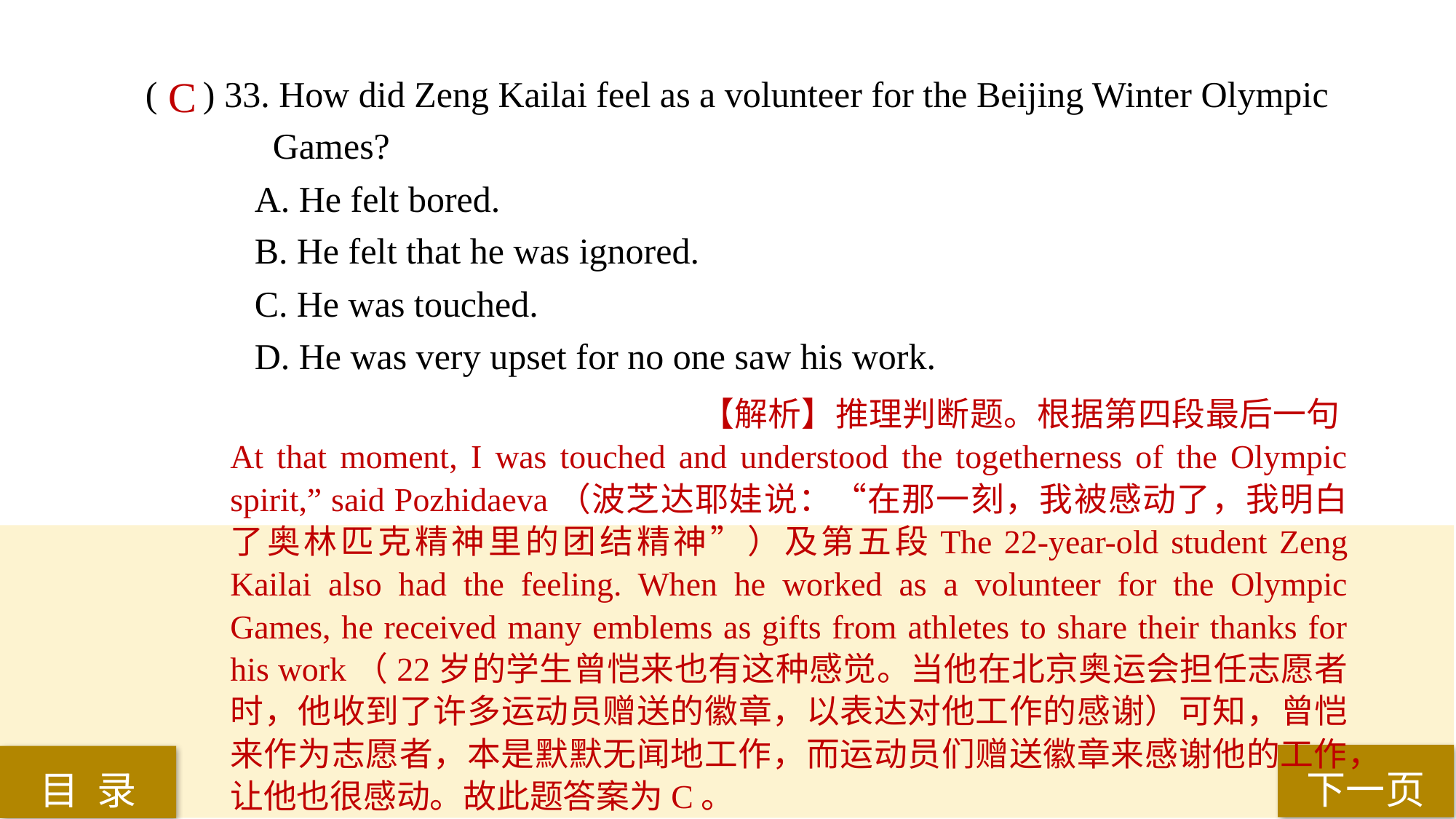

(     ) 33. How did Zeng Kailai feel as a volunteer for the Beijing Winter Olympic
        Games?
A. He felt bored.
B. He felt that he was ignored.
C. He was touched.
D. He was very upset for no one saw his work.
C
【解析】推理判断题。根据第四段最后一句At that moment, I was touched and understood the togetherness of the Olympic spirit,” said Pozhidaeva（波芝达耶娃说：“在那一刻，我被感动了，我明白了奥林匹克精神里的团结精神”）及第五段The 22-year-old student Zeng Kailai also had the feeling. When he worked as a volunteer for the Olympic Games, he received many emblems as gifts from athletes to share their thanks for his work（22岁的学生曾恺来也有这种感觉。当他在北京奥运会担任志愿者时，他收到了许多运动员赠送的徽章，以表达对他工作的感谢）可知，曾恺来作为志愿者，本是默默无闻地工作，而运动员们赠送徽章来感谢他的工作，让他也很感动。故此题答案为C。